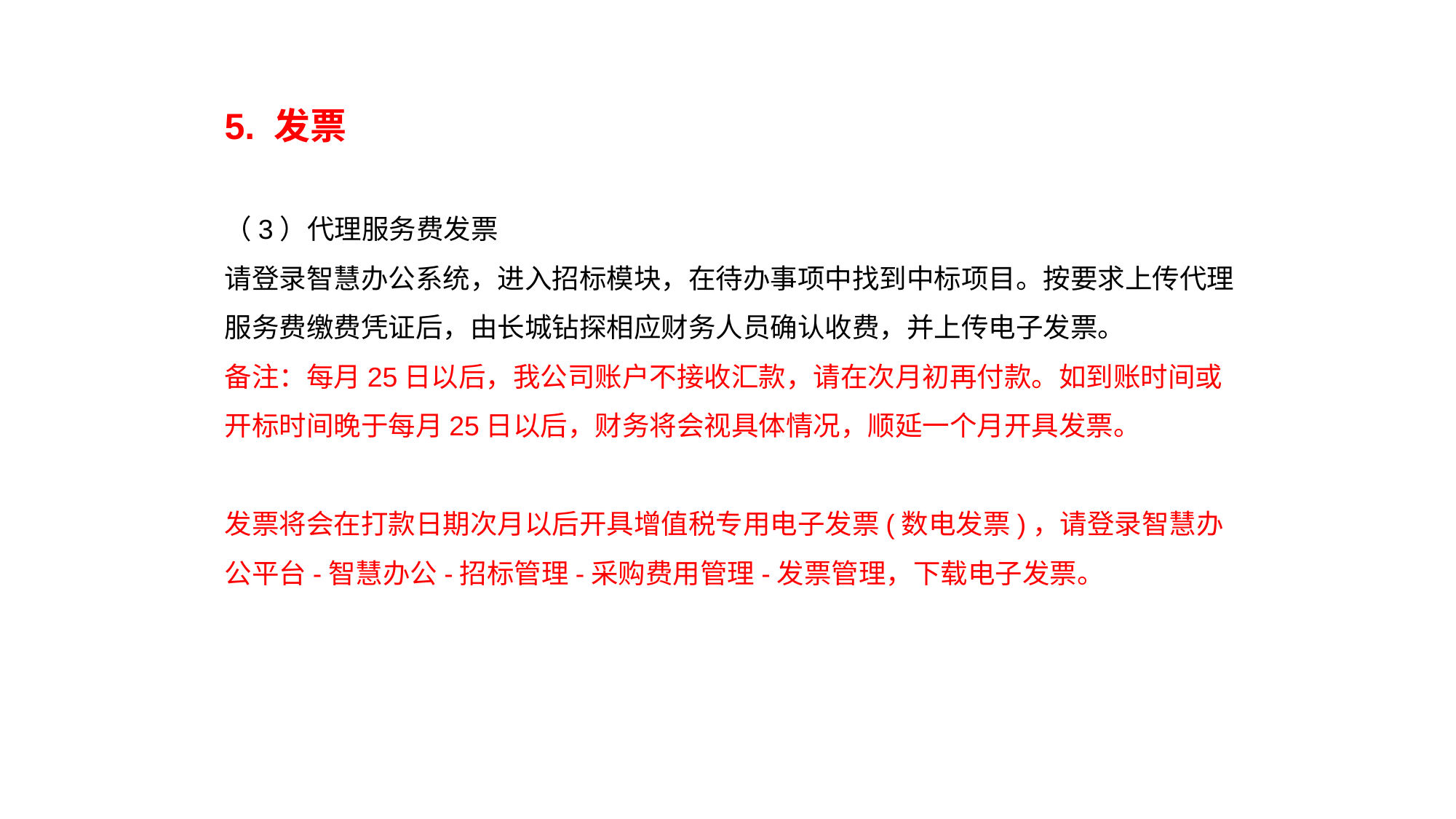

5. 发票

（3）代理服务费发票
请登录智慧办公系统，进入招标模块，在待办事项中找到中标项目。按要求上传代理服务费缴费凭证后，由长城钻探相应财务人员确认收费，并上传电子发票。
备注：每月25日以后，我公司账户不接收汇款，请在次月初再付款。如到账时间或开标时间晚于每月25日以后，财务将会视具体情况，顺延一个月开具发票。

发票将会在打款日期次月以后开具增值税专用电子发票(数电发票)，请登录智慧办公平台-智慧办公-招标管理-采购费用管理-发票管理，下载电子发票。